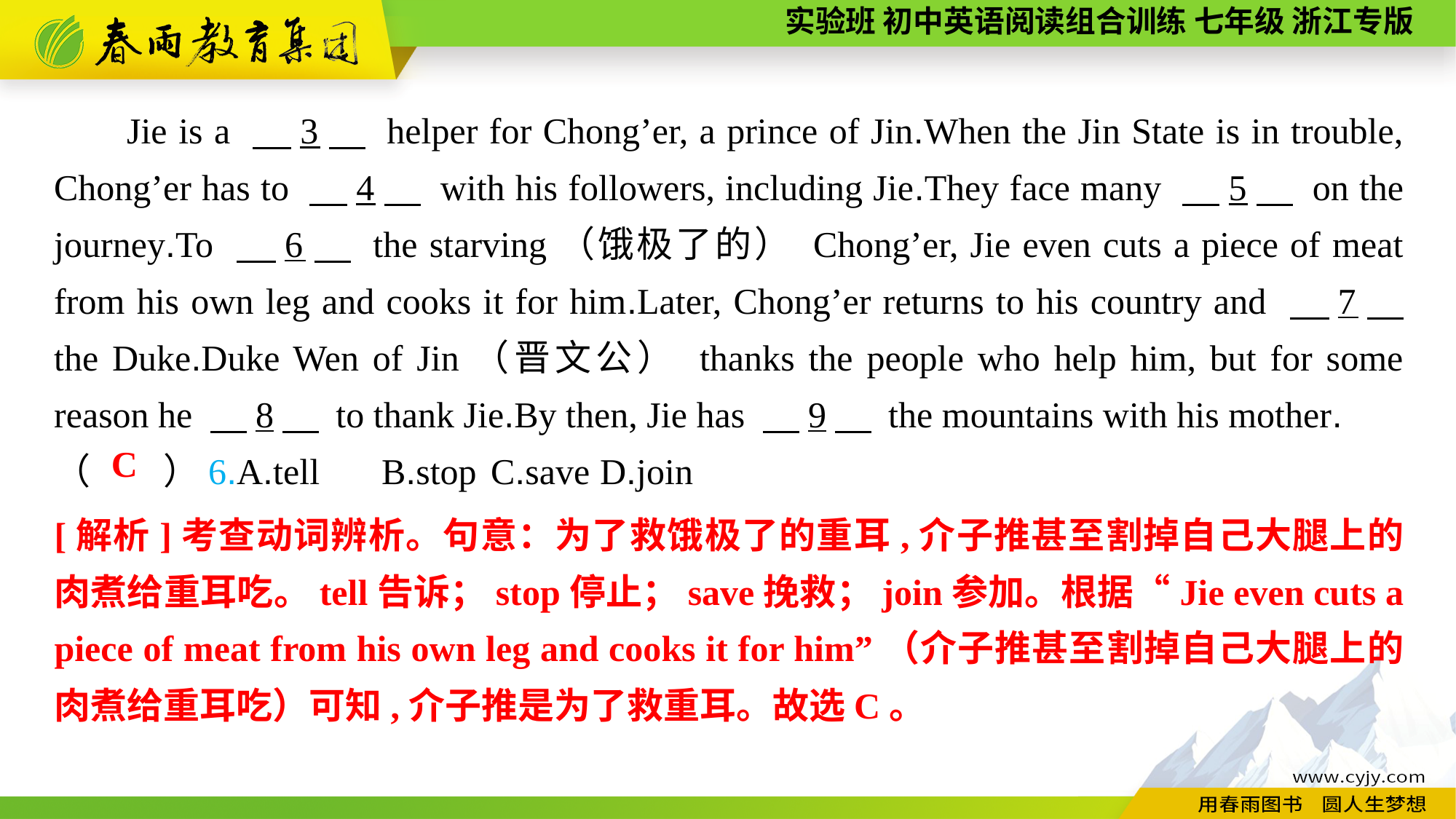

Jie is a 　3　 helper for Chong’er, a prince of Jin.When the Jin State is in trouble, Chong’er has to 　4　 with his followers, including Jie.They face many 　5　 on the journey.To 　6　 the starving（饿极了的） Chong’er, Jie even cuts a piece of meat from his own leg and cooks it for him.Later, Chong’er returns to his country and 　7　 the Duke.Duke Wen of Jin（晋文公） thanks the people who help him, but for some reason he 　8　 to thank Jie.By then, Jie has 　9　 the mountains with his mother.
（　　）6.A.tell	B.stop	C.save	D.join
C
[解析]考查动词辨析。句意：为了救饿极了的重耳,介子推甚至割掉自己大腿上的肉煮给重耳吃。tell告诉；stop停止；save挽救；join参加。根据“Jie even cuts a piece of meat from his own leg and cooks it for him”（介子推甚至割掉自己大腿上的肉煮给重耳吃）可知,介子推是为了救重耳。故选C。